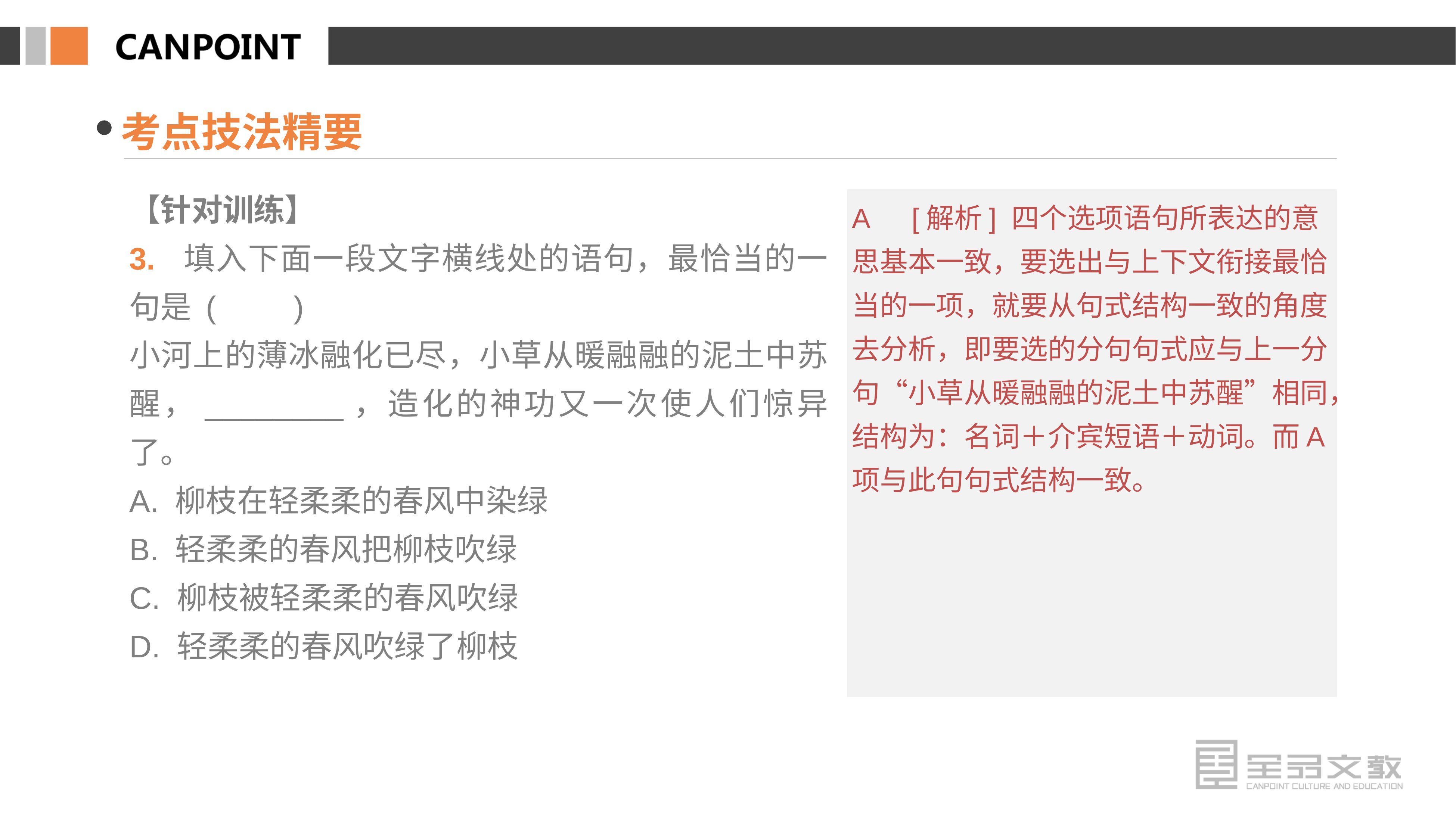

考点技法精要

【针对训练】
3.  填入下面一段文字横线处的语句，最恰当的一句是 (　　)
小河上的薄冰融化已尽，小草从暖融融的泥土中苏醒，________，造化的神功又一次使人们惊异了。
A. 柳枝在轻柔柔的春风中染绿
B. 轻柔柔的春风把柳枝吹绿
C. 柳枝被轻柔柔的春风吹绿
D. 轻柔柔的春风吹绿了柳枝
A　[解析] 四个选项语句所表达的意思基本一致，要选出与上下文衔接最恰当的一项，就要从句式结构一致的角度去分析，即要选的分句句式应与上一分句“小草从暖融融的泥土中苏醒”相同，结构为：名词＋介宾短语＋动词。而A项与此句句式结构一致。